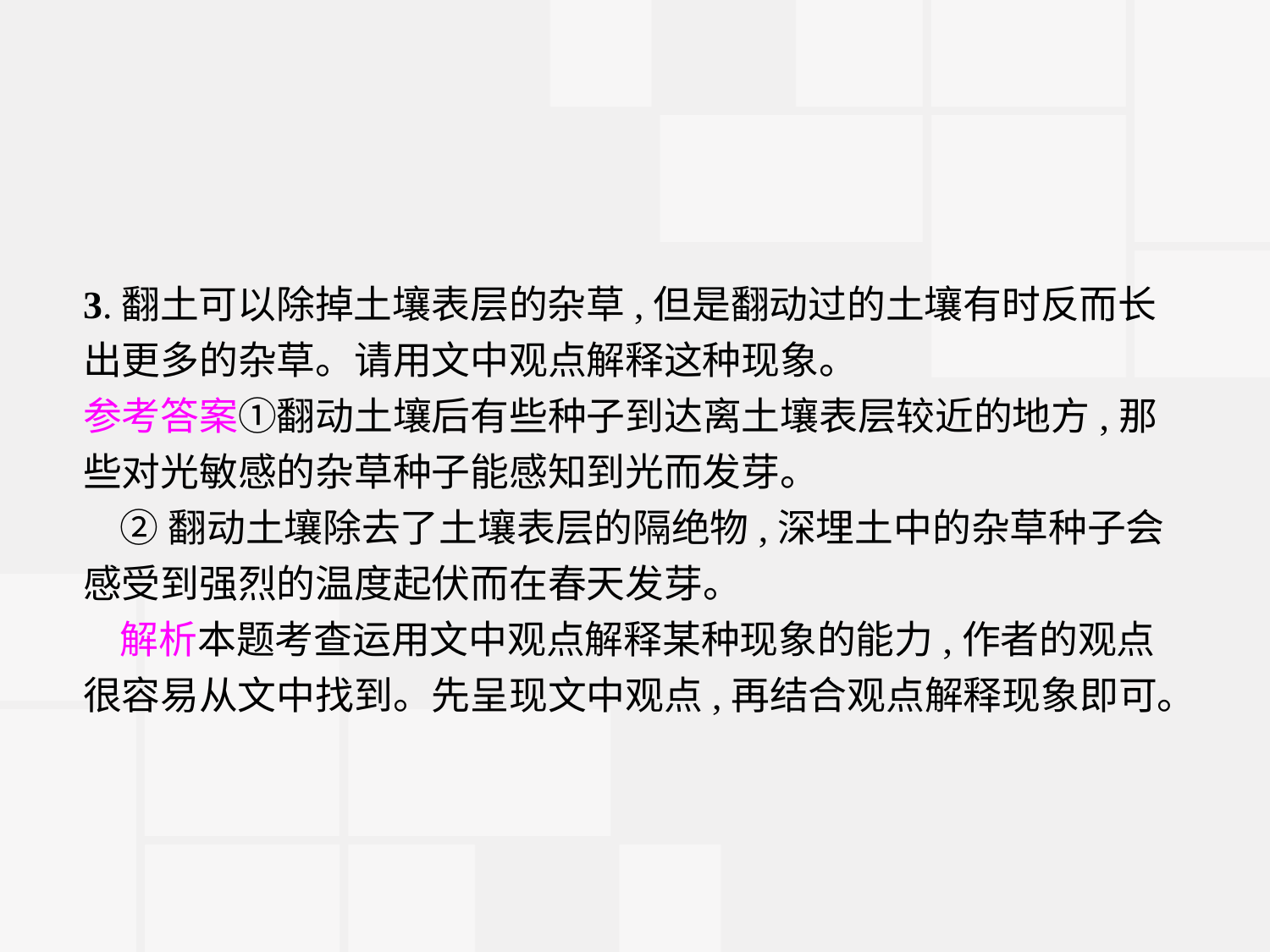

3.翻土可以除掉土壤表层的杂草,但是翻动过的土壤有时反而长出更多的杂草。请用文中观点解释这种现象。
参考答案①翻动土壤后有些种子到达离土壤表层较近的地方,那些对光敏感的杂草种子能感知到光而发芽。
②翻动土壤除去了土壤表层的隔绝物,深埋土中的杂草种子会感受到强烈的温度起伏而在春天发芽。
解析本题考查运用文中观点解释某种现象的能力,作者的观点很容易从文中找到。先呈现文中观点,再结合观点解释现象即可。